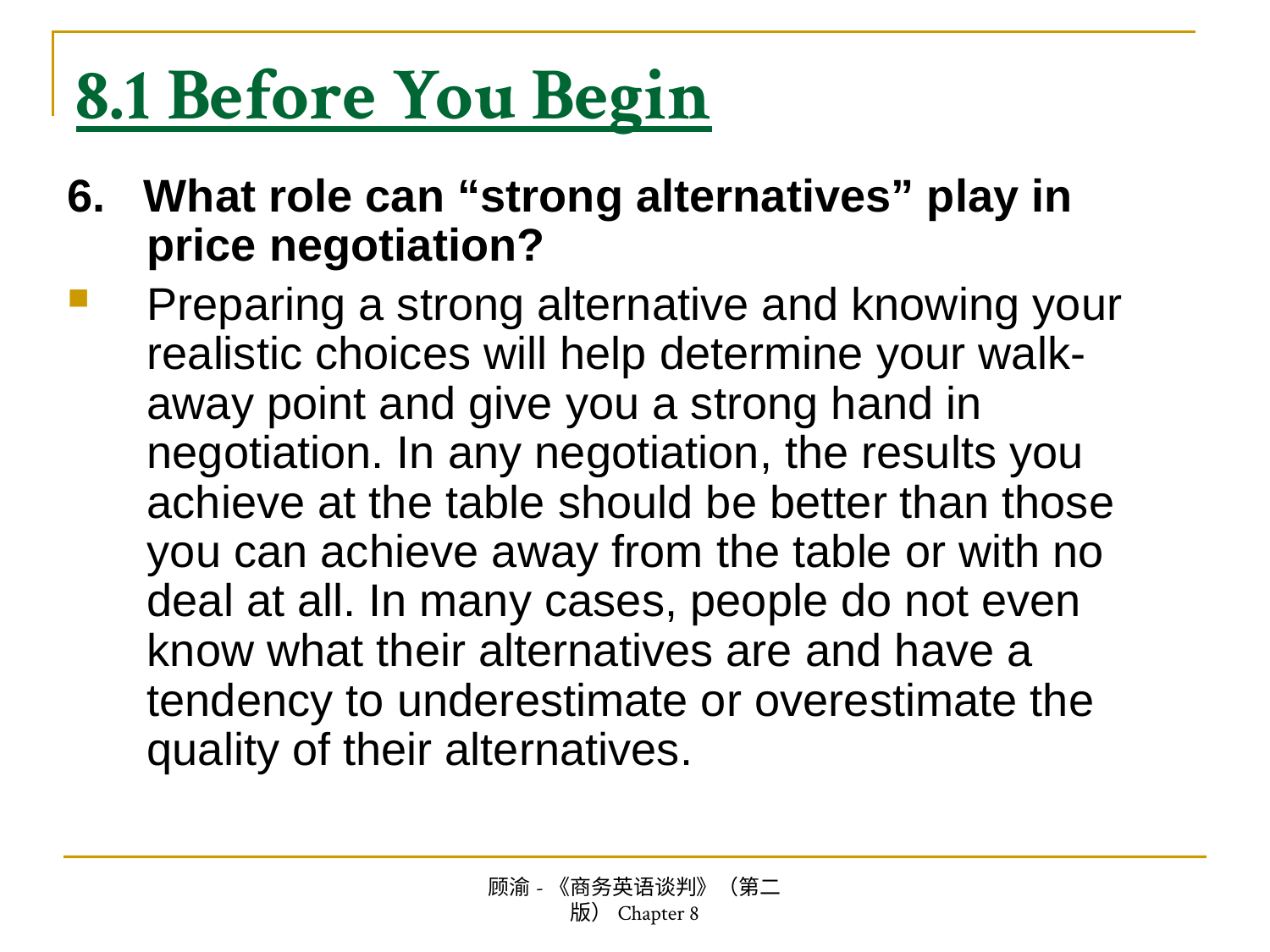

# 8.1 Before You Begin
6.   What role can “strong alternatives” play in price negotiation?
Preparing a strong alternative and knowing your realistic choices will help determine your walk-away point and give you a strong hand in negotiation. In any negotiation, the results you achieve at the table should be better than those you can achieve away from the table or with no deal at all. In many cases, people do not even know what their alternatives are and have a tendency to underestimate or overestimate the quality of their alternatives.

10
顾渝-《商务英语谈判》（第二版）Chapter 8